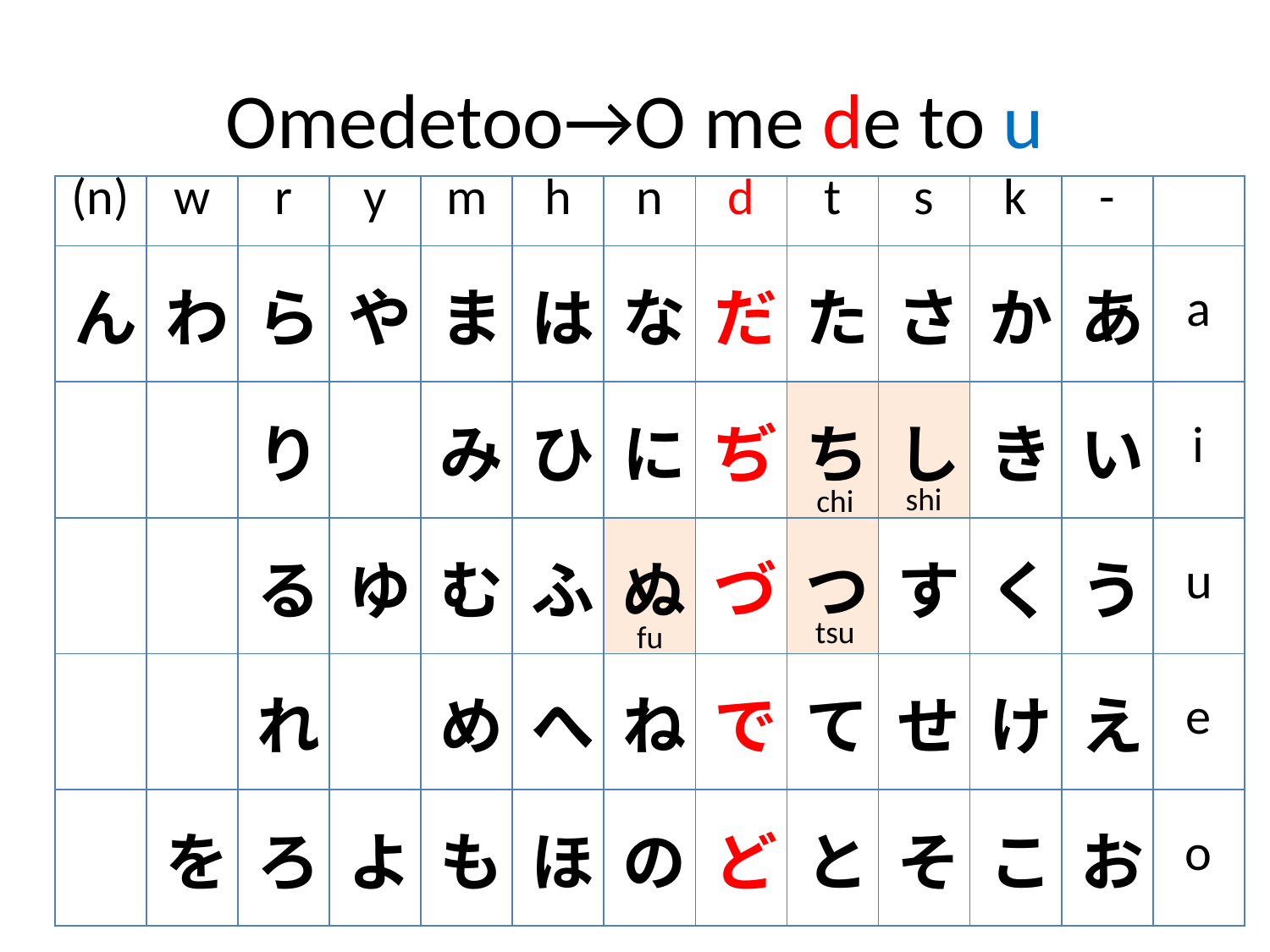

# Omedetoo→O me de to u
| (n) | w | r | y | m | h | n | d | t | s | k | - |  |
| --- | --- | --- | --- | --- | --- | --- | --- | --- | --- | --- | --- | --- |
| ん | わ | ら | や | ま | は | な | だ | た | さ | か | あ | a |
|  |  | り |  | み | ひ | に | ぢ | ち | し | き | い | i |
|  |  | る | ゆ | む | ふ | ぬ | づ | つ | す | く | う | u |
|  |  | れ |  | め | へ | ね | で | て | せ | け | え | e |
|  | を | ろ | よ | も | ほ | の | ど | と | そ | こ | お | o |
shi
chi
tsu
fu